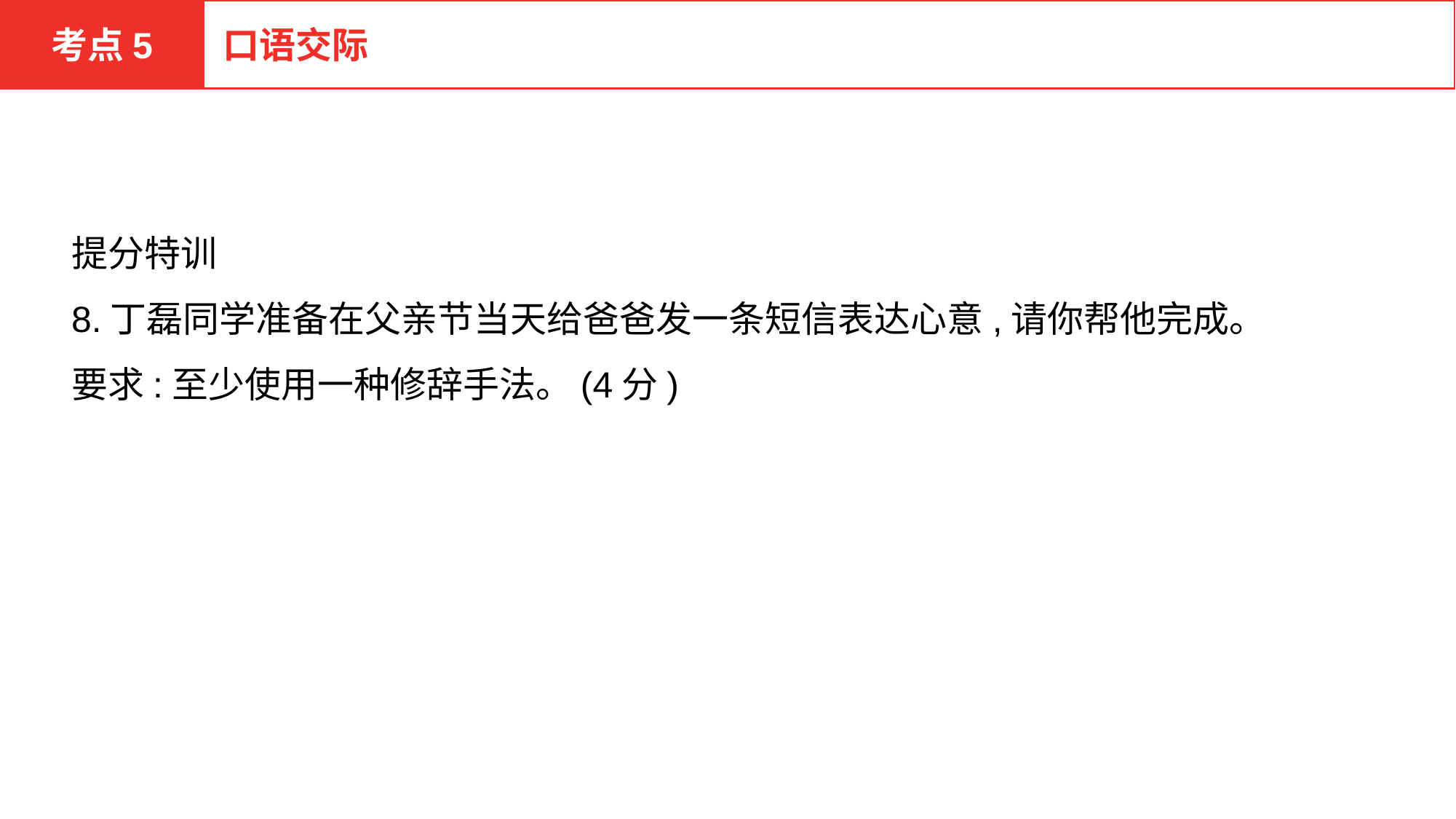

考点5
口语交际
提分特训
8.丁磊同学准备在父亲节当天给爸爸发一条短信表达心意,请你帮他完成。要求:至少使用一种修辞手法。(4分)